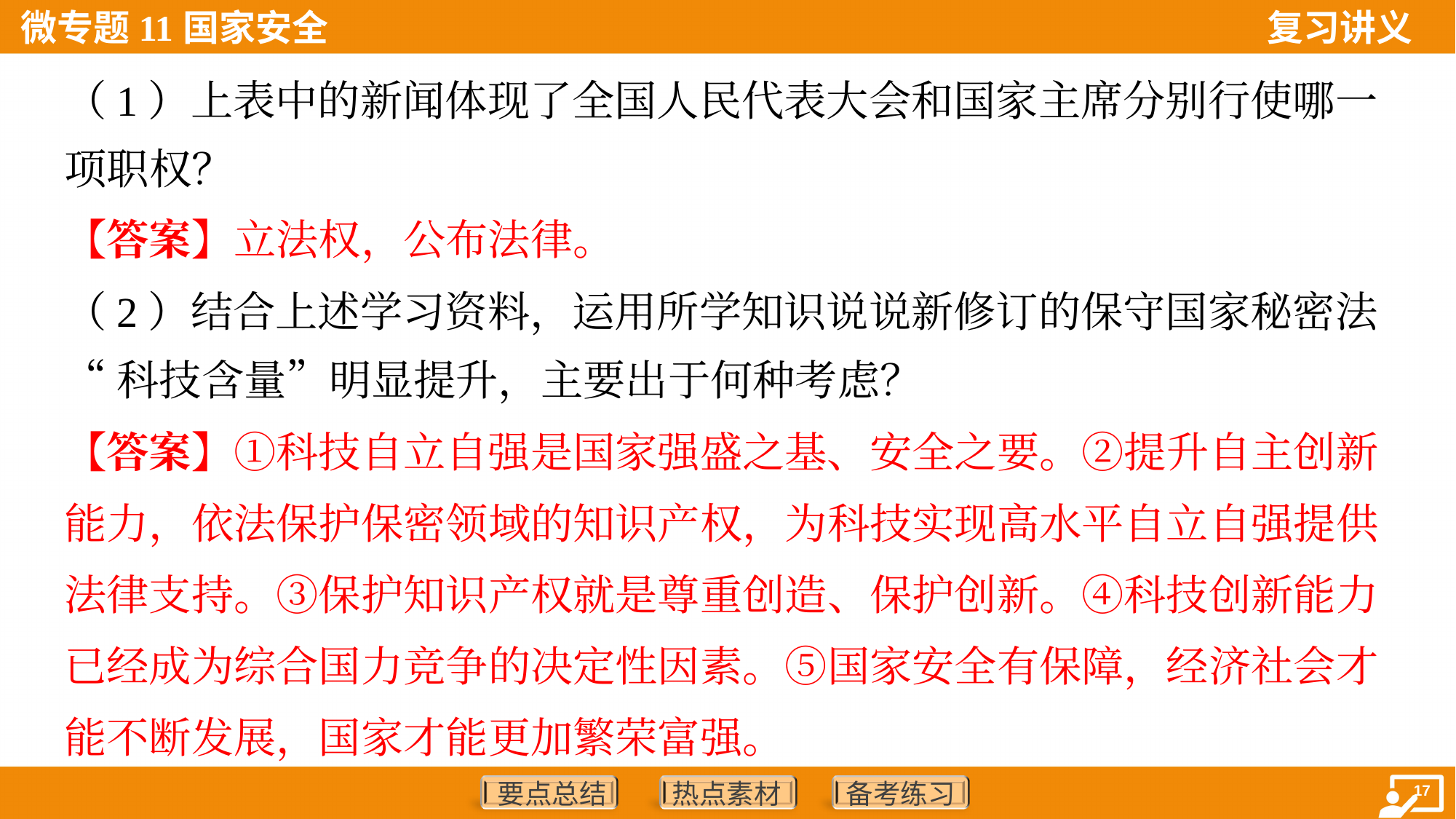

（1）上表中的新闻体现了全国人民代表大会和国家主席分别行使哪一
项职权？
【答案】立法权，公布法律。
（2）结合上述学习资料，运用所学知识说说新修订的保守国家秘密法
“科技含量”明显提升，主要出于何种考虑？
【答案】①科技自立自强是国家强盛之基、安全之要。②提升自主创新
能力，依法保护保密领域的知识产权，为科技实现高水平自立自强提供
法律支持。③保护知识产权就是尊重创造、保护创新。④科技创新能力
已经成为综合国力竞争的决定性因素。⑤国家安全有保障，经济社会才
能不断发展，国家才能更加繁荣富强。